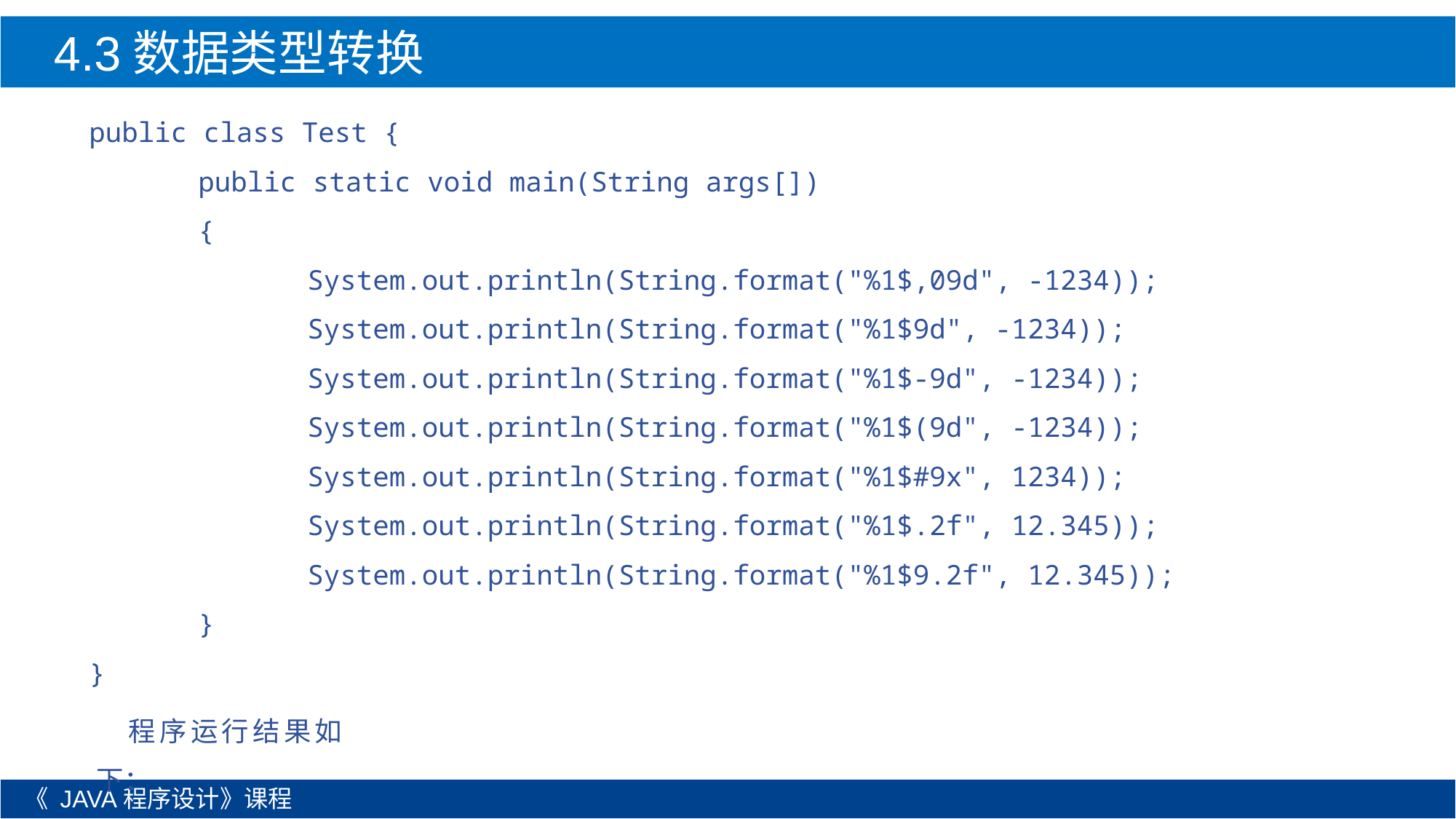

4.3数据类型转换
public class Test {
	public static void main(String args[])
	{
		System.out.println(String.format("%1$,09d", -1234));
		System.out.println(String.format("%1$9d", -1234));
		System.out.println(String.format("%1$-9d", -1234));
		System.out.println(String.format("%1$(9d", -1234));
		System.out.println(String.format("%1$#9x", 1234));
		System.out.println(String.format("%1$.2f", 12.345));
		System.out.println(String.format("%1$9.2f", 12.345));
	}
}
程序运行结果如下：
《 JAVA程序设计》课程